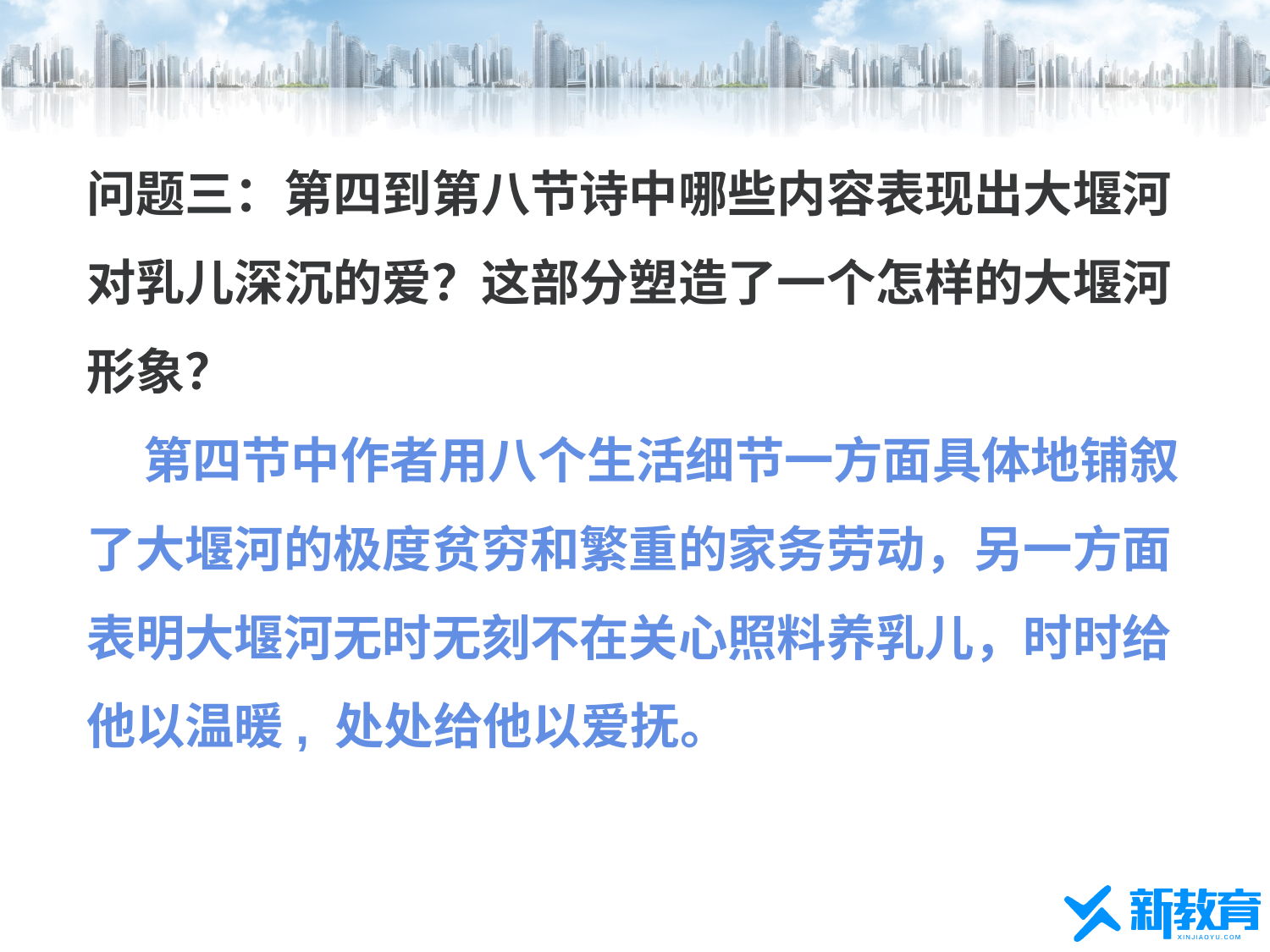

问题三：第四到第八节诗中哪些内容表现出大堰河对乳儿深沉的爱？这部分塑造了一个怎样的大堰河形象？
    第四节中作者用八个生活细节一方面具体地铺叙了大堰河的极度贫穷和繁重的家务劳动，另一方面表明大堰河无时无刻不在关心照料养乳儿，时时给他以温暖, 处处给他以爱抚。